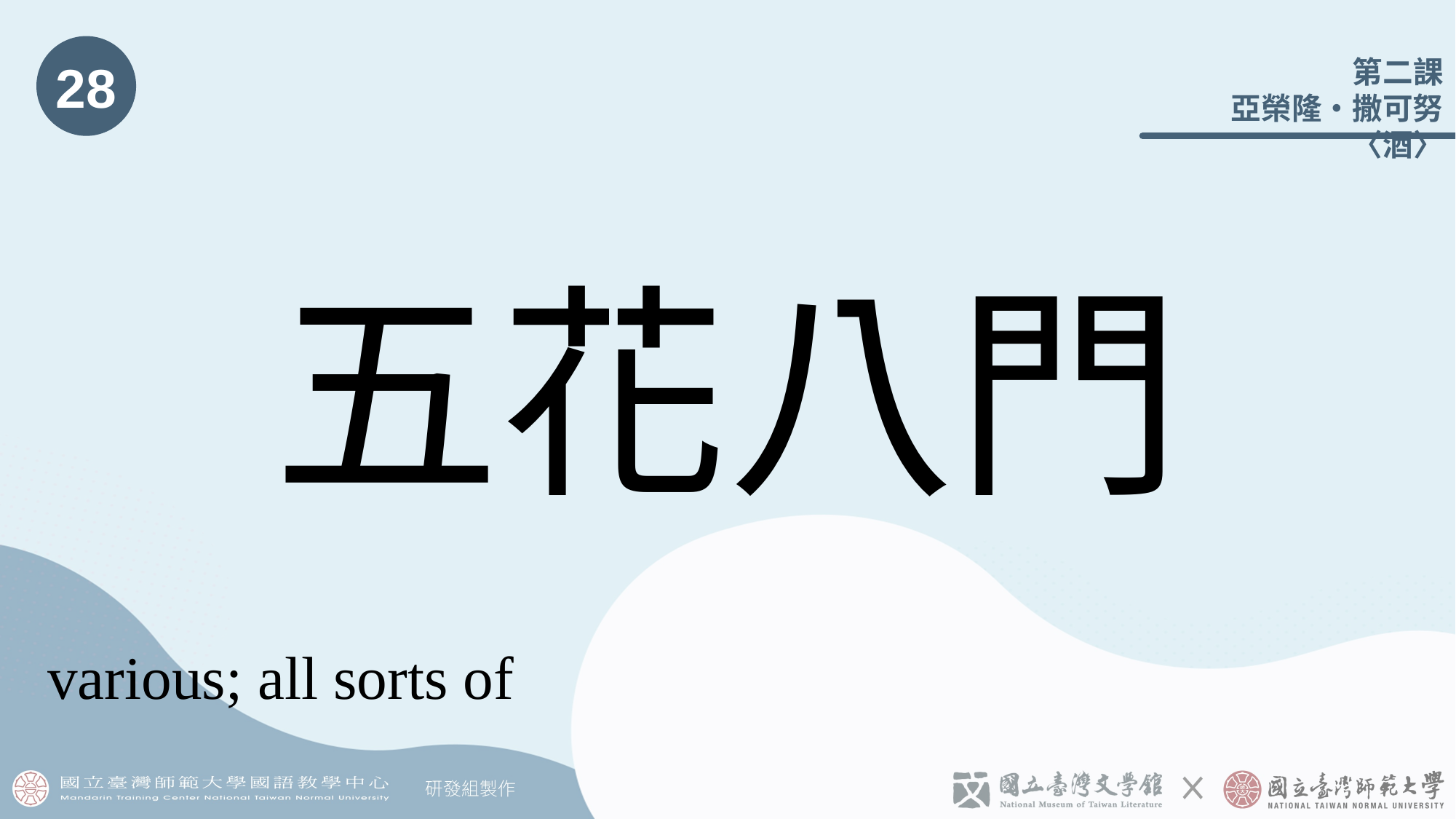

28
# 五花八門
various; all sorts of